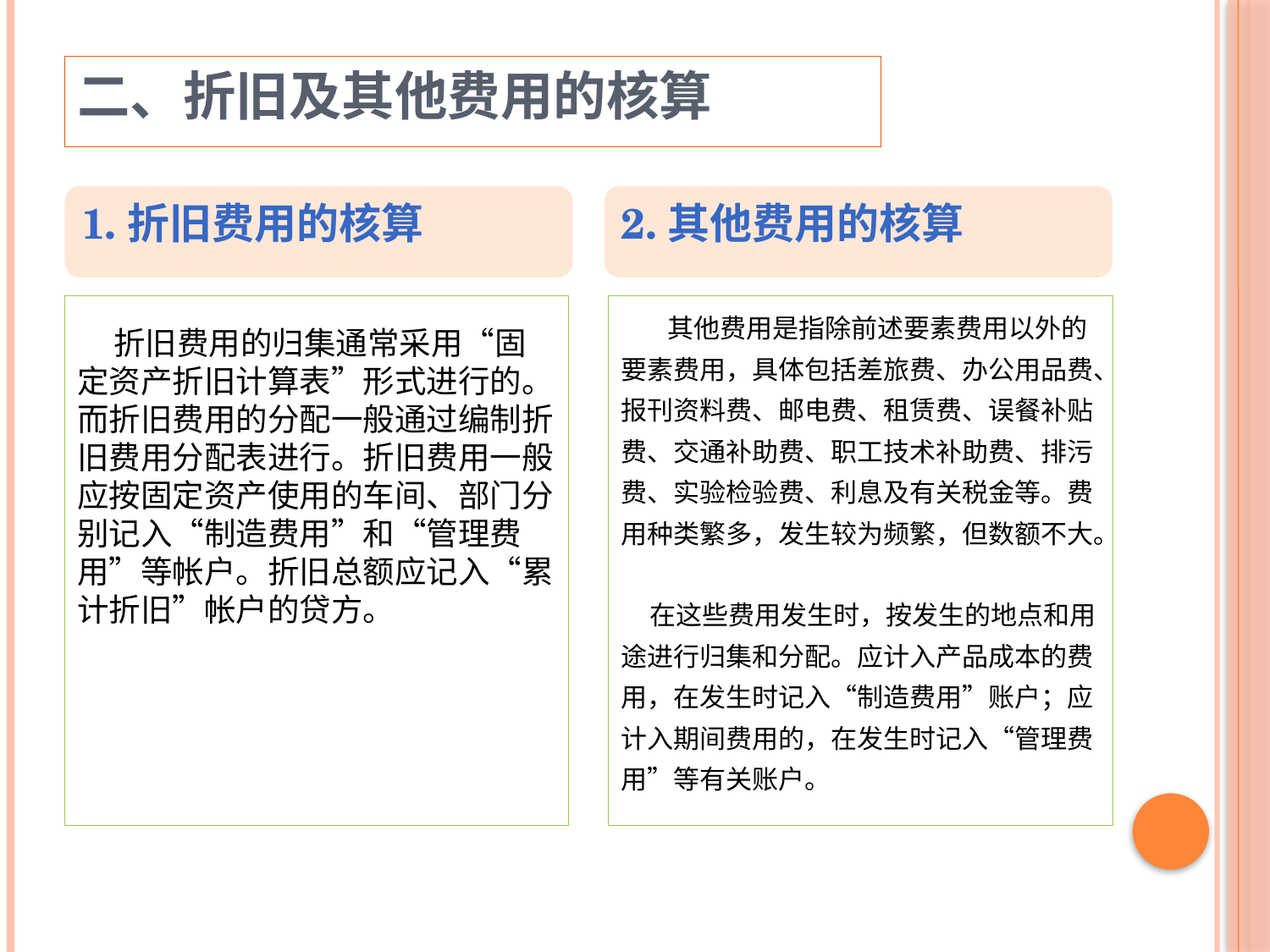

二、折旧及其他费用的核算
1.折旧费用的核算
2.其他费用的核算

       其他费用是指除前述要素费用以外的要素费用，具体包括差旅费、办公用品费、报刊资料费、邮电费、租赁费、误餐补贴费、交通补助费、职工技术补助费、排污费、实验检验费、利息及有关税金等。费用种类繁多，发生较为频繁，但数额不大。

    在这些费用发生时，按发生的地点和用途进行归集和分配。应计入产品成本的费用，在发生时记入“制造费用”账户；应计入期间费用的，在发生时记入“管理费用”等有关账户。
    折旧费用的归集通常采用“固定资产折旧计算表”形式进行的。而折旧费用的分配一般通过编制折旧费用分配表进行。折旧费用一般应按固定资产使用的车间、部门分别记入“制造费用”和“管理费用”等帐户。折旧总额应记入“累计折旧”帐户的贷方。